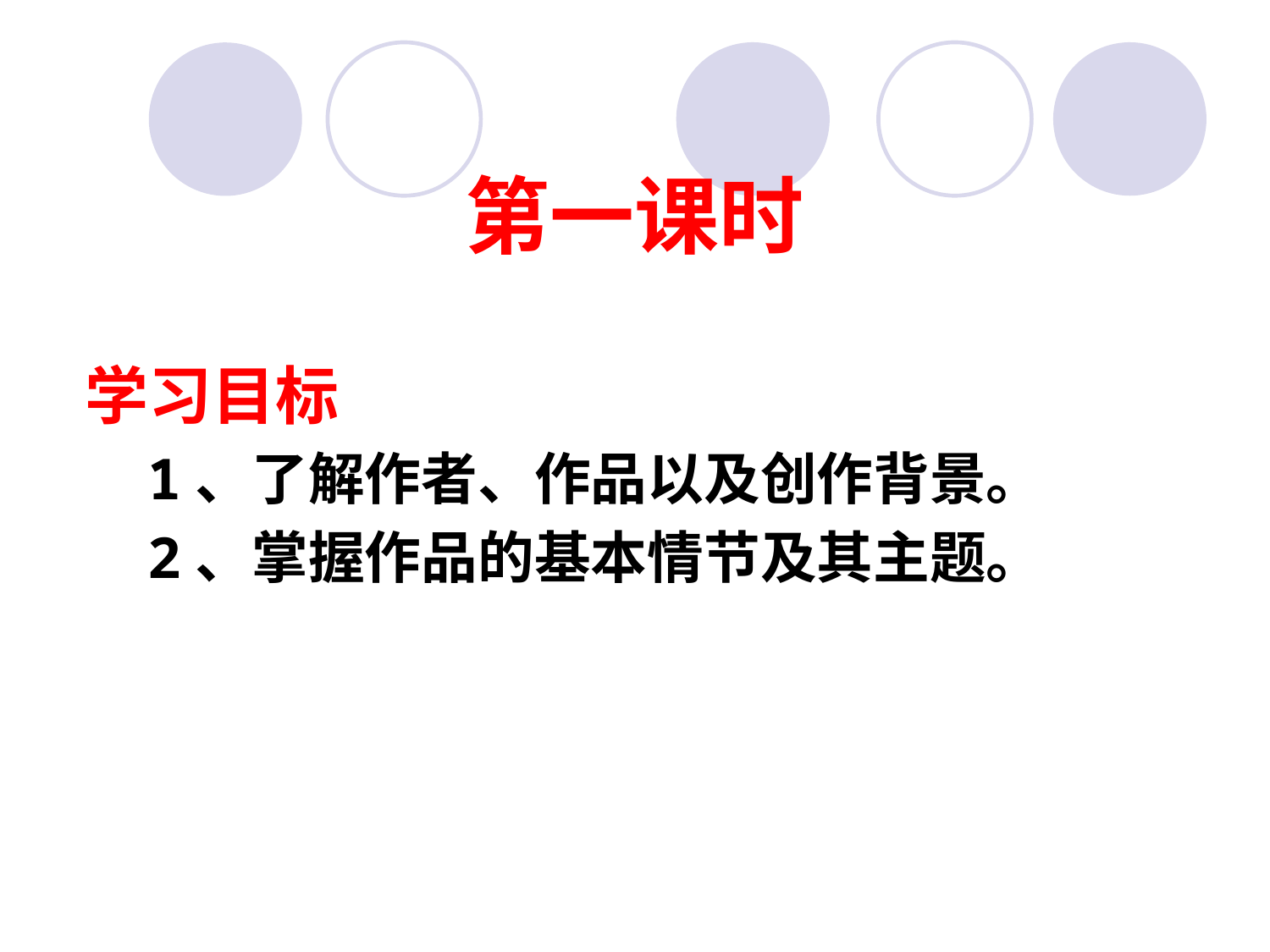

第一课时

    学习目标
    1、了解作者、作品以及创作背景。
    2、掌握作品的基本情节及其主题。